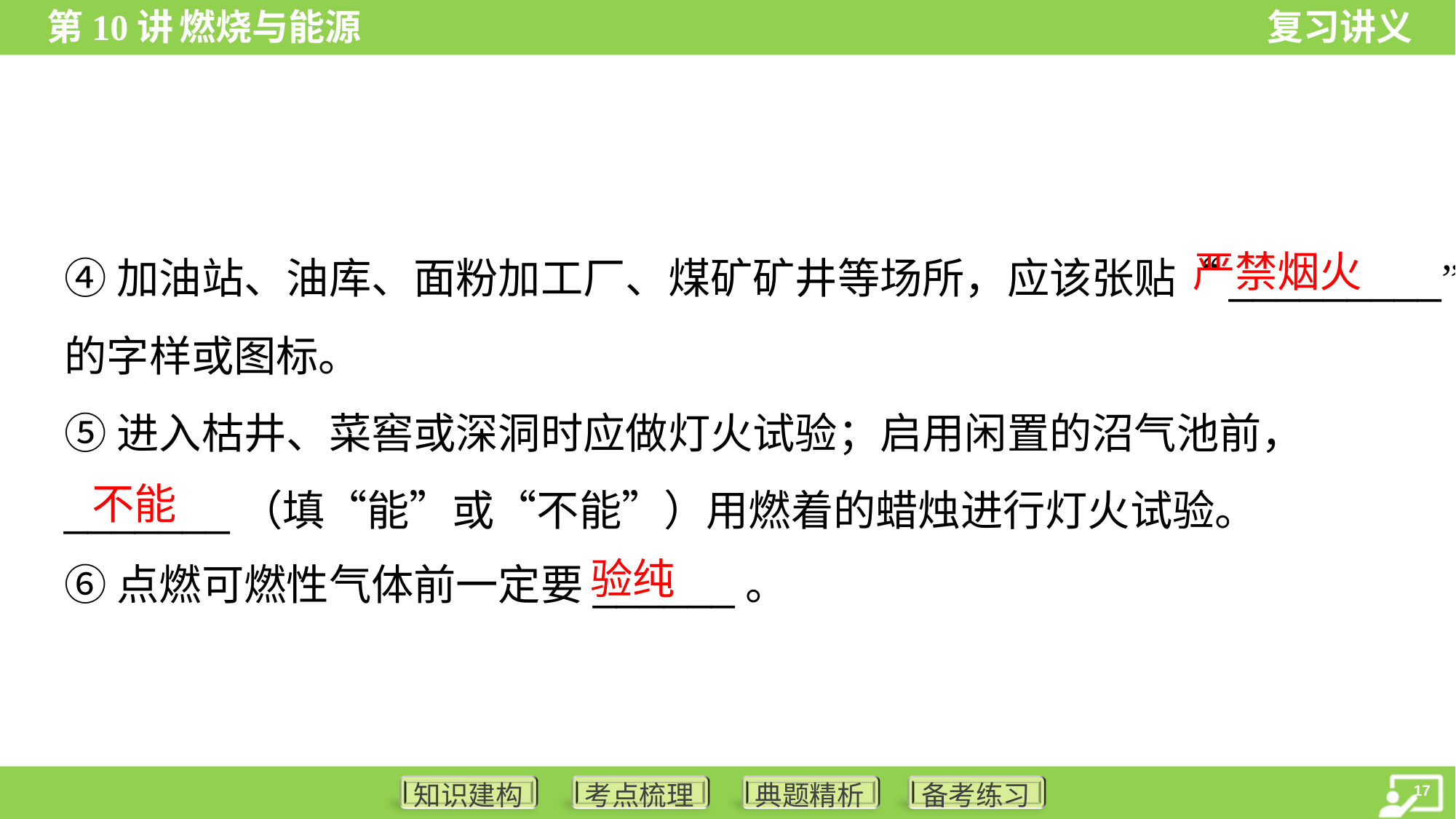

严禁烟火
④加油站、油库、面粉加工厂、煤矿矿井等场所，应该张贴“_________”
的字样或图标。
⑤进入枯井、菜窖或深洞时应做灯火试验；启用闲置的沼气池前，
_______（填“能”或“不能”）用燃着的蜡烛进行灯火试验。
⑥点燃可燃性气体前一定要______。
不能
验纯